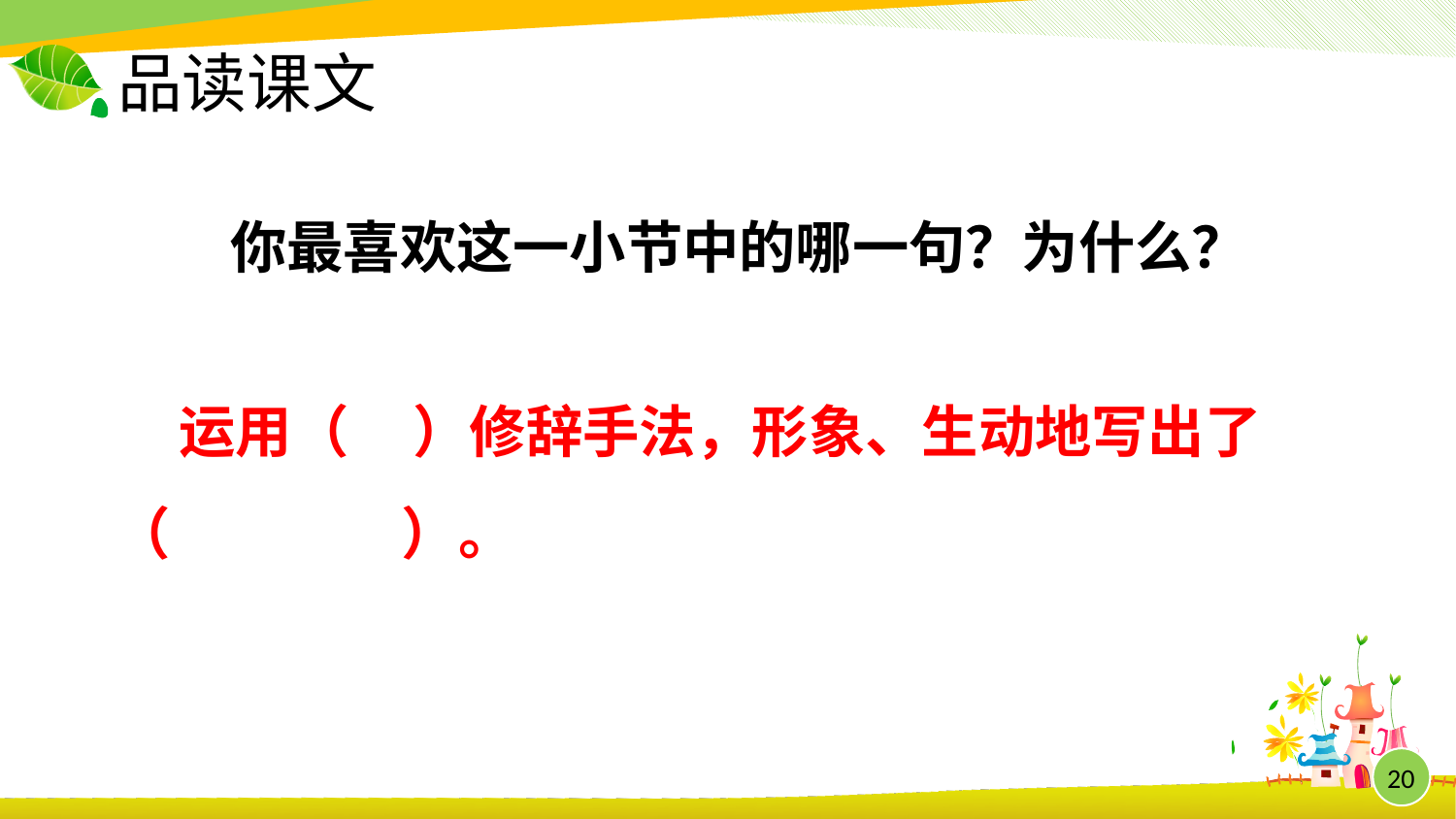

# 品读课文
你最喜欢这一小节中的哪一句？为什么？
    运用（     ）修辞手法，形象、生动地写出了（                  ）。